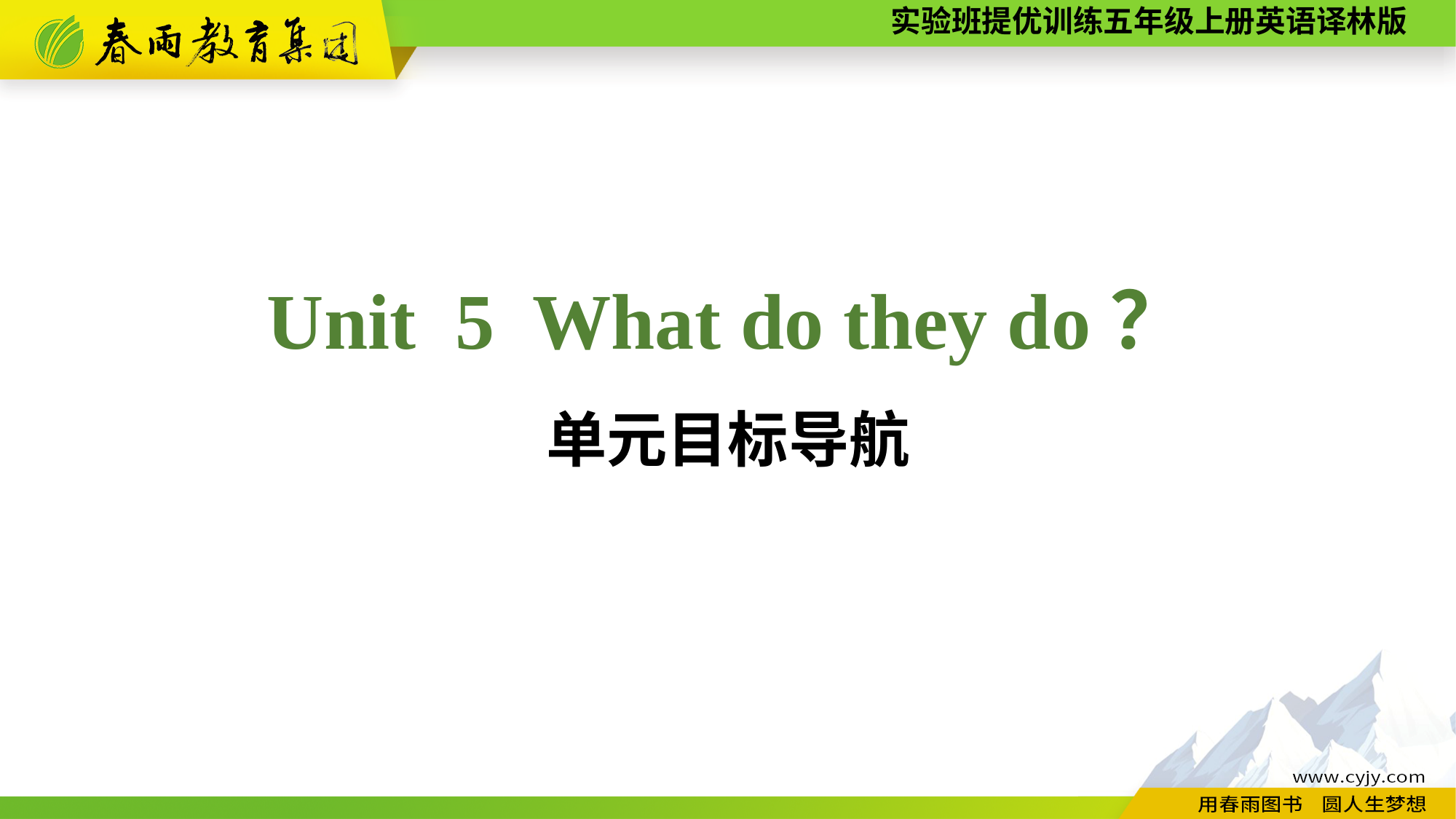

Unit  5  What do they do？
单元目标导航